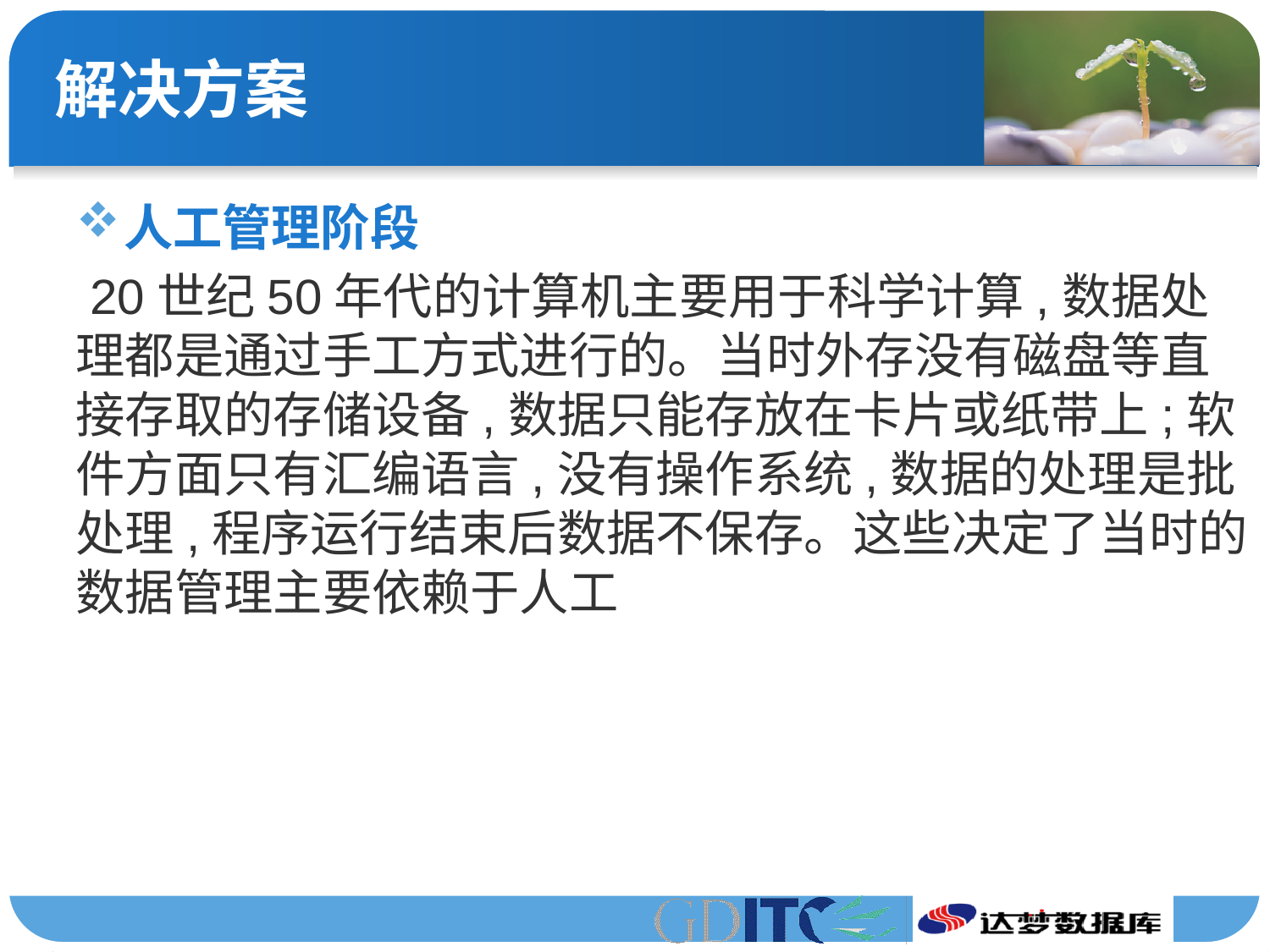

# 解决方案
人工管理阶段
 20世纪50年代的计算机主要用于科学计算,数据处理都是通过手工方式进行的。当时外存没有磁盘等直接存取的存储设备,数据只能存放在卡片或纸带上;软件方面只有汇编语言,没有操作系统,数据的处理是批处理,程序运行结束后数据不保存。这些决定了当时的数据管理主要依赖于人工